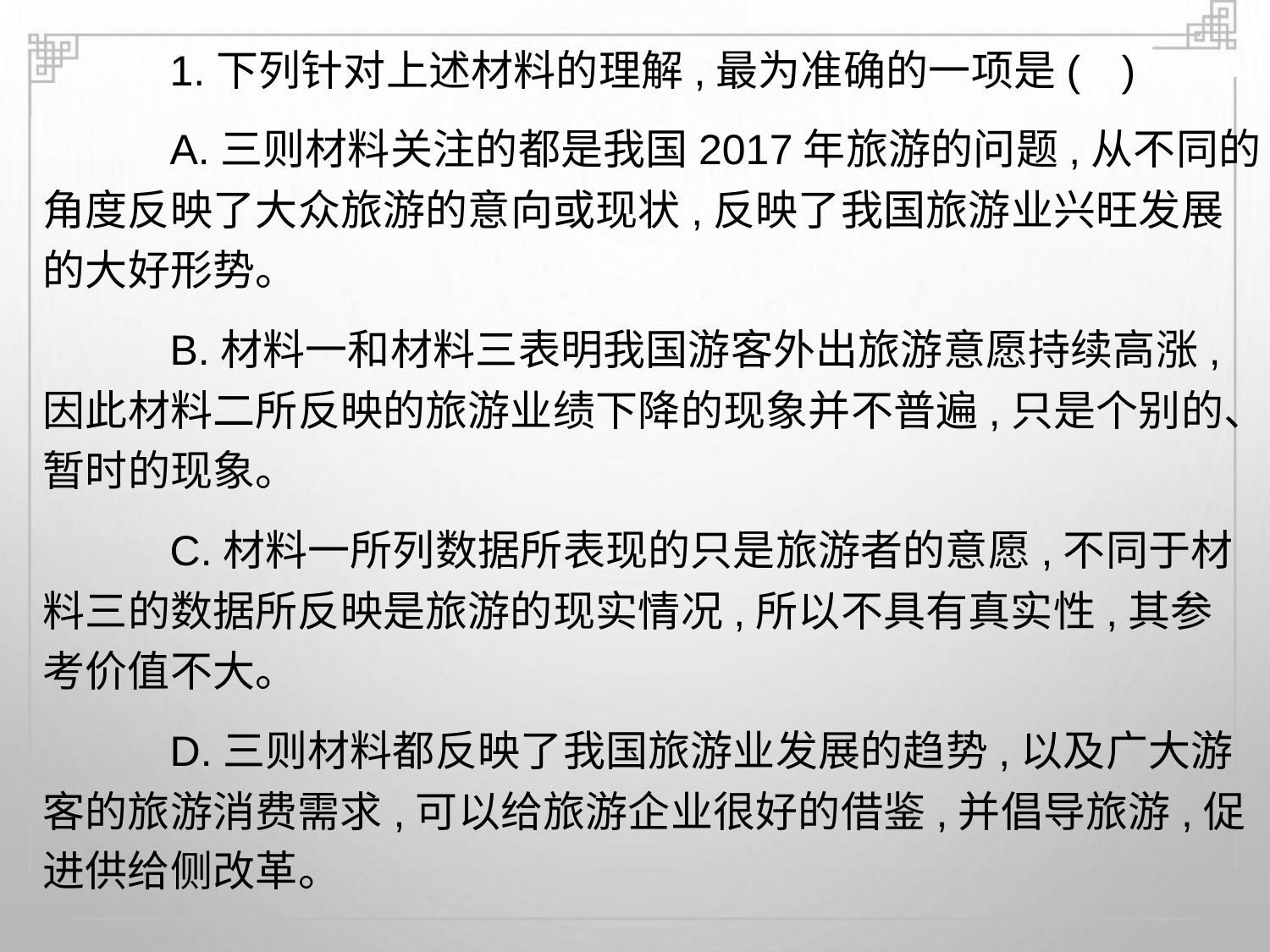

1.下列针对上述材料的理解,最为准确的一项是( )
A.三则材料关注的都是我国2017年旅游的问题,从不同的
角度反映了大众旅游的意向或现状,反映了我国旅游业兴旺发展
的大好形势。
B.材料一和材料三表明我国游客外出旅游意愿持续高涨,
因此材料二所反映的旅游业绩下降的现象并不普遍,只是个别的、
暂时的现象。
C.材料一所列数据所表现的只是旅游者的意愿,不同于材
料三的数据所反映是旅游的现实情况,所以不具有真实性,其参
考价值不大。
D.三则材料都反映了我国旅游业发展的趋势,以及广大游
客的旅游消费需求,可以给旅游企业很好的借鉴,并倡导旅游,促
进供给侧改革。